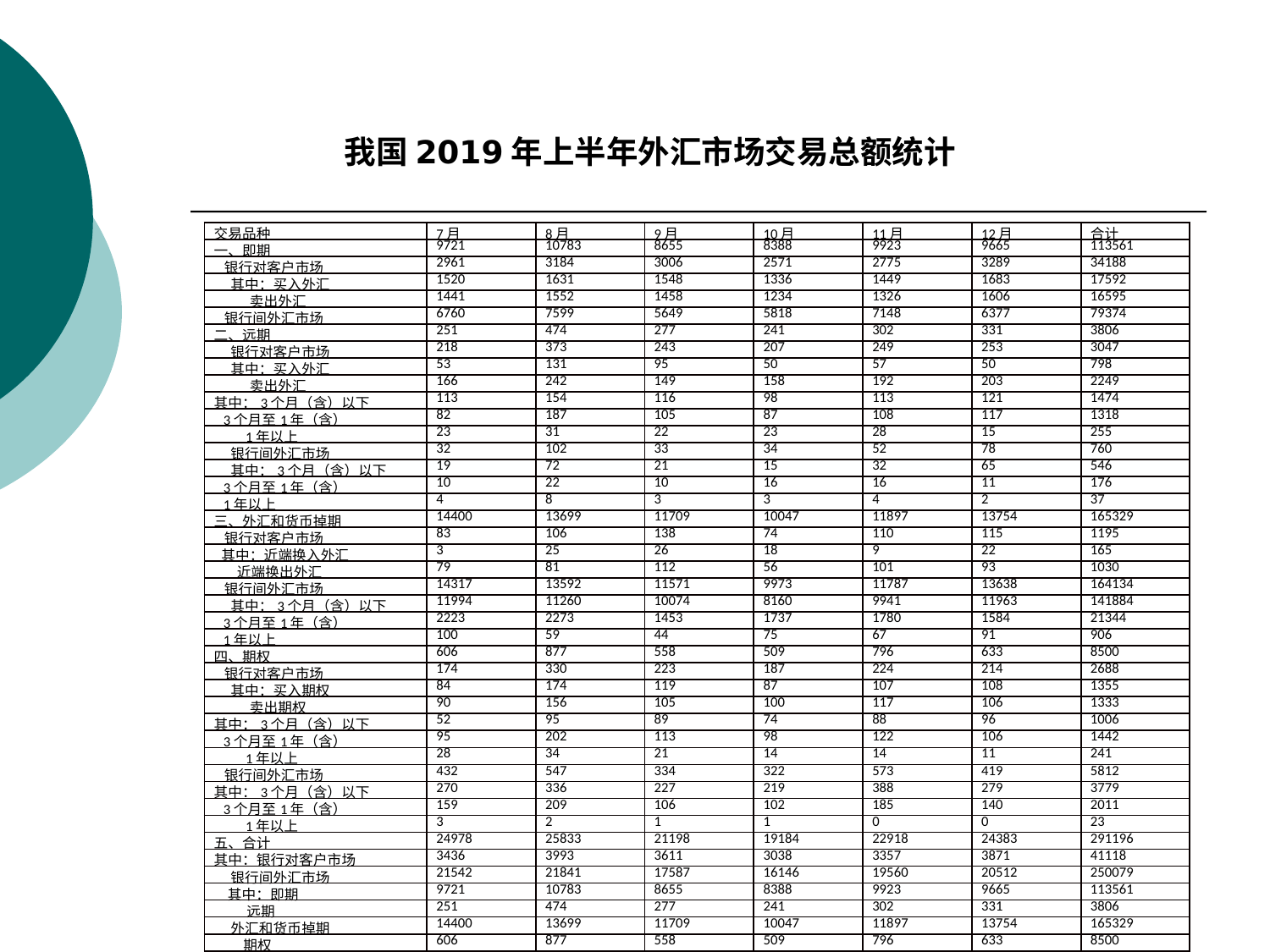

我国2019年上半年外汇市场交易总额统计
| 交易品种 | 7月 | 8月 | 9月 | 10月 | 11月 | 12月 | 合计 |
| --- | --- | --- | --- | --- | --- | --- | --- |
| 一、即期 | 9721 | 10783 | 8655 | 8388 | 9923 | 9665 | 113561 |
| 银行对客户市场 | 2961 | 3184 | 3006 | 2571 | 2775 | 3289 | 34188 |
| 其中：买入外汇 | 1520 | 1631 | 1548 | 1336 | 1449 | 1683 | 17592 |
| 卖出外汇 | 1441 | 1552 | 1458 | 1234 | 1326 | 1606 | 16595 |
| 银行间外汇市场 | 6760 | 7599 | 5649 | 5818 | 7148 | 6377 | 79374 |
| 二、远期 | 251 | 474 | 277 | 241 | 302 | 331 | 3806 |
| 银行对客户市场 | 218 | 373 | 243 | 207 | 249 | 253 | 3047 |
| 其中：买入外汇 | 53 | 131 | 95 | 50 | 57 | 50 | 798 |
| 卖出外汇 | 166 | 242 | 149 | 158 | 192 | 203 | 2249 |
| 其中：3个月（含）以下 | 113 | 154 | 116 | 98 | 113 | 121 | 1474 |
| 3个月至1年（含） | 82 | 187 | 105 | 87 | 108 | 117 | 1318 |
| 1年以上 | 23 | 31 | 22 | 23 | 28 | 15 | 255 |
| 银行间外汇市场 | 32 | 102 | 33 | 34 | 52 | 78 | 760 |
| 其中：3个月（含）以下 | 19 | 72 | 21 | 15 | 32 | 65 | 546 |
| 3个月至1年（含） | 10 | 22 | 10 | 16 | 16 | 11 | 176 |
| 1年以上 | 4 | 8 | 3 | 3 | 4 | 2 | 37 |
| 三、外汇和货币掉期 | 14400 | 13699 | 11709 | 10047 | 11897 | 13754 | 165329 |
| 银行对客户市场 | 83 | 106 | 138 | 74 | 110 | 115 | 1195 |
| 其中：近端换入外汇 | 3 | 25 | 26 | 18 | 9 | 22 | 165 |
| 近端换出外汇 | 79 | 81 | 112 | 56 | 101 | 93 | 1030 |
| 银行间外汇市场 | 14317 | 13592 | 11571 | 9973 | 11787 | 13638 | 164134 |
| 其中：3个月（含）以下 | 11994 | 11260 | 10074 | 8160 | 9941 | 11963 | 141884 |
| 3个月至1年（含） | 2223 | 2273 | 1453 | 1737 | 1780 | 1584 | 21344 |
| 1年以上 | 100 | 59 | 44 | 75 | 67 | 91 | 906 |
| 四、期权 | 606 | 877 | 558 | 509 | 796 | 633 | 8500 |
| 银行对客户市场 | 174 | 330 | 223 | 187 | 224 | 214 | 2688 |
| 其中：买入期权 | 84 | 174 | 119 | 87 | 107 | 108 | 1355 |
| 卖出期权 | 90 | 156 | 105 | 100 | 117 | 106 | 1333 |
| 其中：3个月（含）以下 | 52 | 95 | 89 | 74 | 88 | 96 | 1006 |
| 3个月至1年（含） | 95 | 202 | 113 | 98 | 122 | 106 | 1442 |
| 1年以上 | 28 | 34 | 21 | 14 | 14 | 11 | 241 |
| 银行间外汇市场 | 432 | 547 | 334 | 322 | 573 | 419 | 5812 |
| 其中：3个月（含）以下 | 270 | 336 | 227 | 219 | 388 | 279 | 3779 |
| 3个月至1年（含） | 159 | 209 | 106 | 102 | 185 | 140 | 2011 |
| 1年以上 | 3 | 2 | 1 | 1 | 0 | 0 | 23 |
| 五、合计 | 24978 | 25833 | 21198 | 19184 | 22918 | 24383 | 291196 |
| 其中：银行对客户市场 | 3436 | 3993 | 3611 | 3038 | 3357 | 3871 | 41118 |
| 银行间外汇市场 | 21542 | 21841 | 17587 | 16146 | 19560 | 20512 | 250079 |
| 其中：即期 | 9721 | 10783 | 8655 | 8388 | 9923 | 9665 | 113561 |
| 远期 | 251 | 474 | 277 | 241 | 302 | 331 | 3806 |
| 外汇和货币掉期 | 14400 | 13699 | 11709 | 10047 | 11897 | 13754 | 165329 |
| 期权 | 606 | 877 | 558 | 509 | 796 | 633 | 8500 |